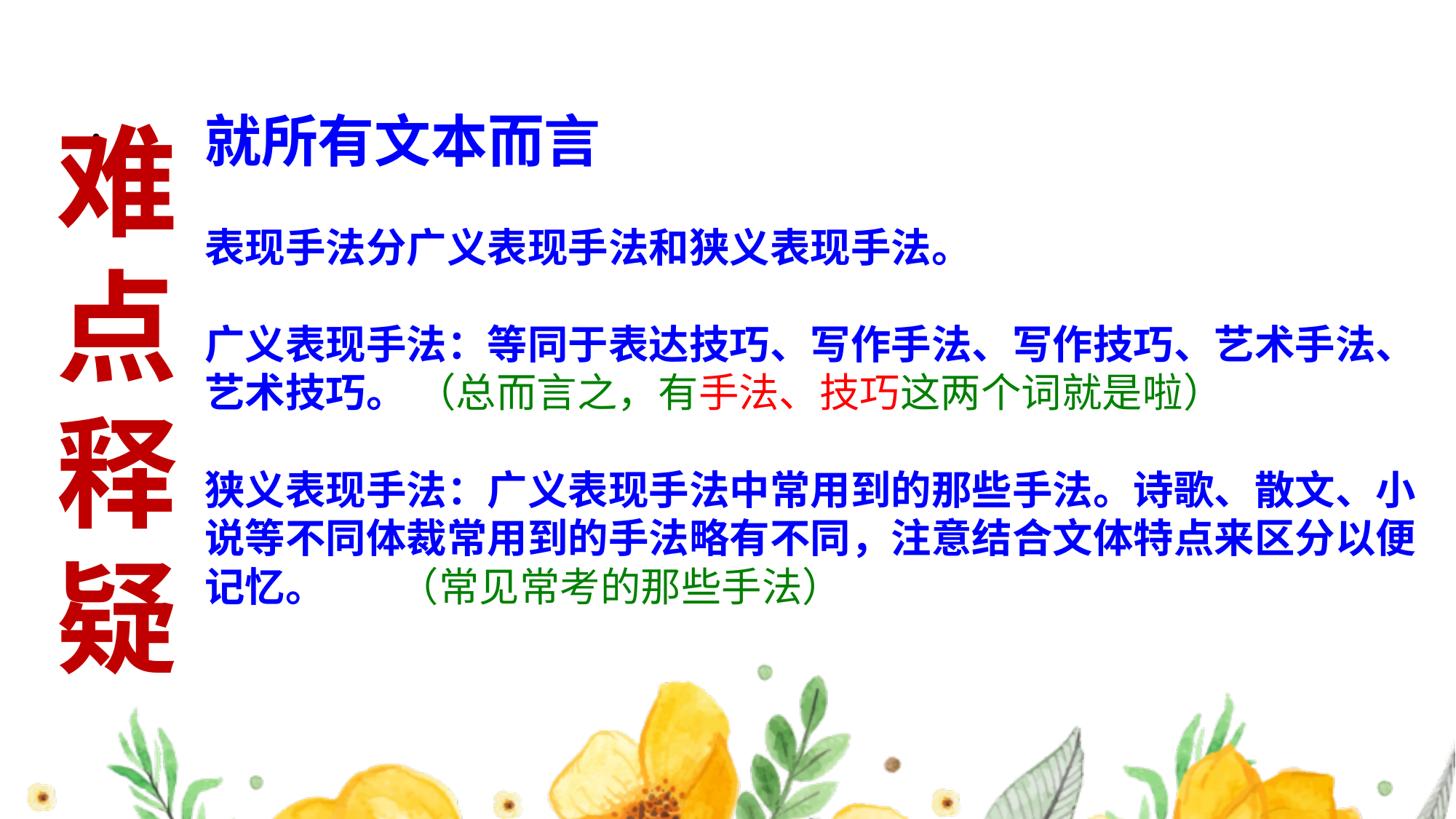

#
难点释疑
就所有文本而言

表现手法分广义表现手法和狭义表现手法。

广义表现手法：等同于表达技巧、写作手法、写作技巧、艺术手法、艺术技巧。 （总而言之，有手法、技巧这两个词就是啦）

狭义表现手法：广义表现手法中常用到的那些手法。诗歌、散文、小说等不同体裁常用到的手法略有不同，注意结合文体特点来区分以便记忆。        （常见常考的那些手法）